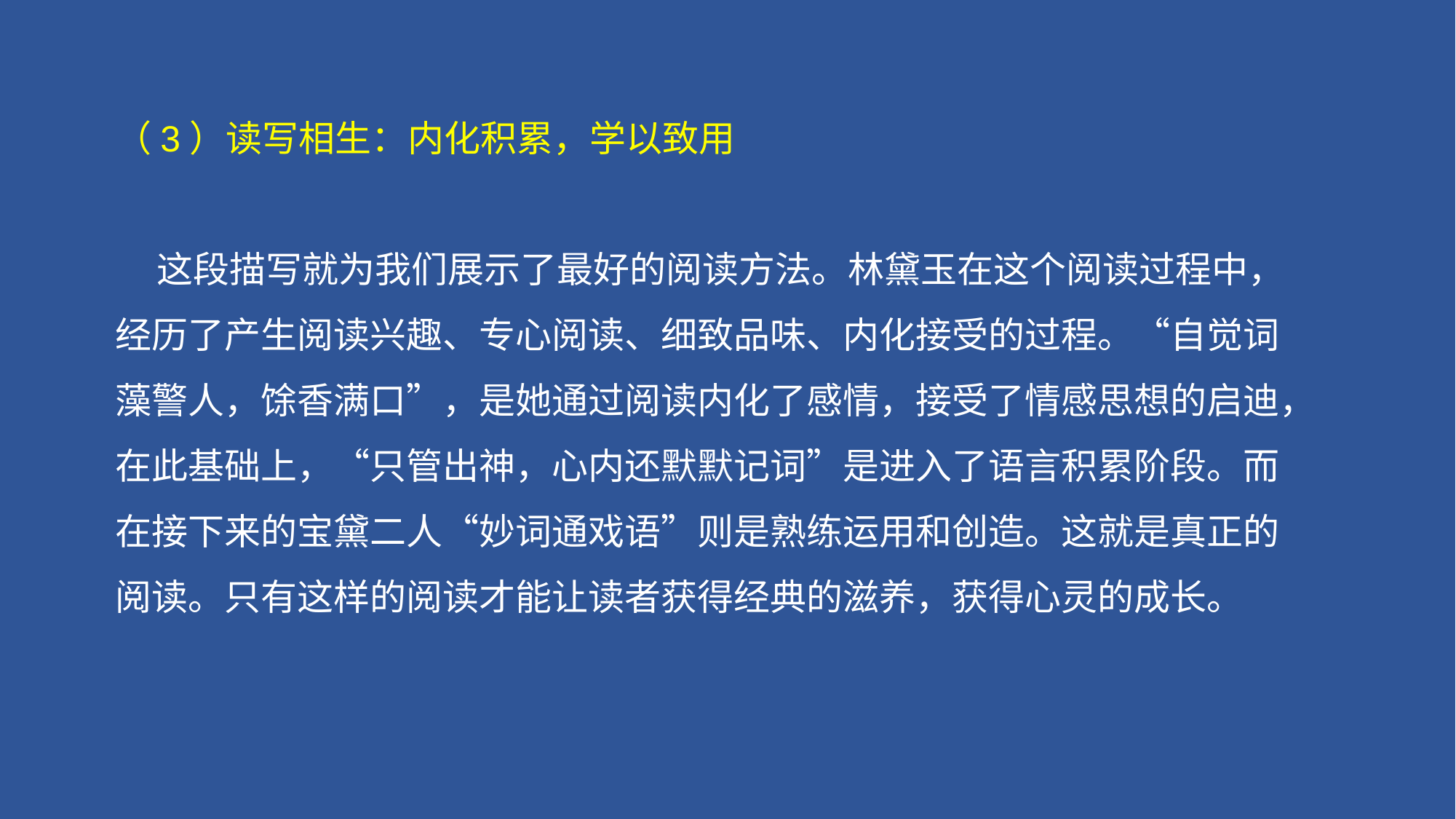

（3）读写相生：内化积累，学以致用

    这段描写就为我们展示了最好的阅读方法。林黛玉在这个阅读过程中，经历了产生阅读兴趣、专心阅读、细致品味、内化接受的过程。“自觉词藻警人，馀香满口”，是她通过阅读内化了感情，接受了情感思想的启迪，在此基础上，“只管出神，心内还默默记词”是进入了语言积累阶段。而在接下来的宝黛二人“妙词通戏语”则是熟练运用和创造。这就是真正的阅读。只有这样的阅读才能让读者获得经典的滋养，获得心灵的成长。